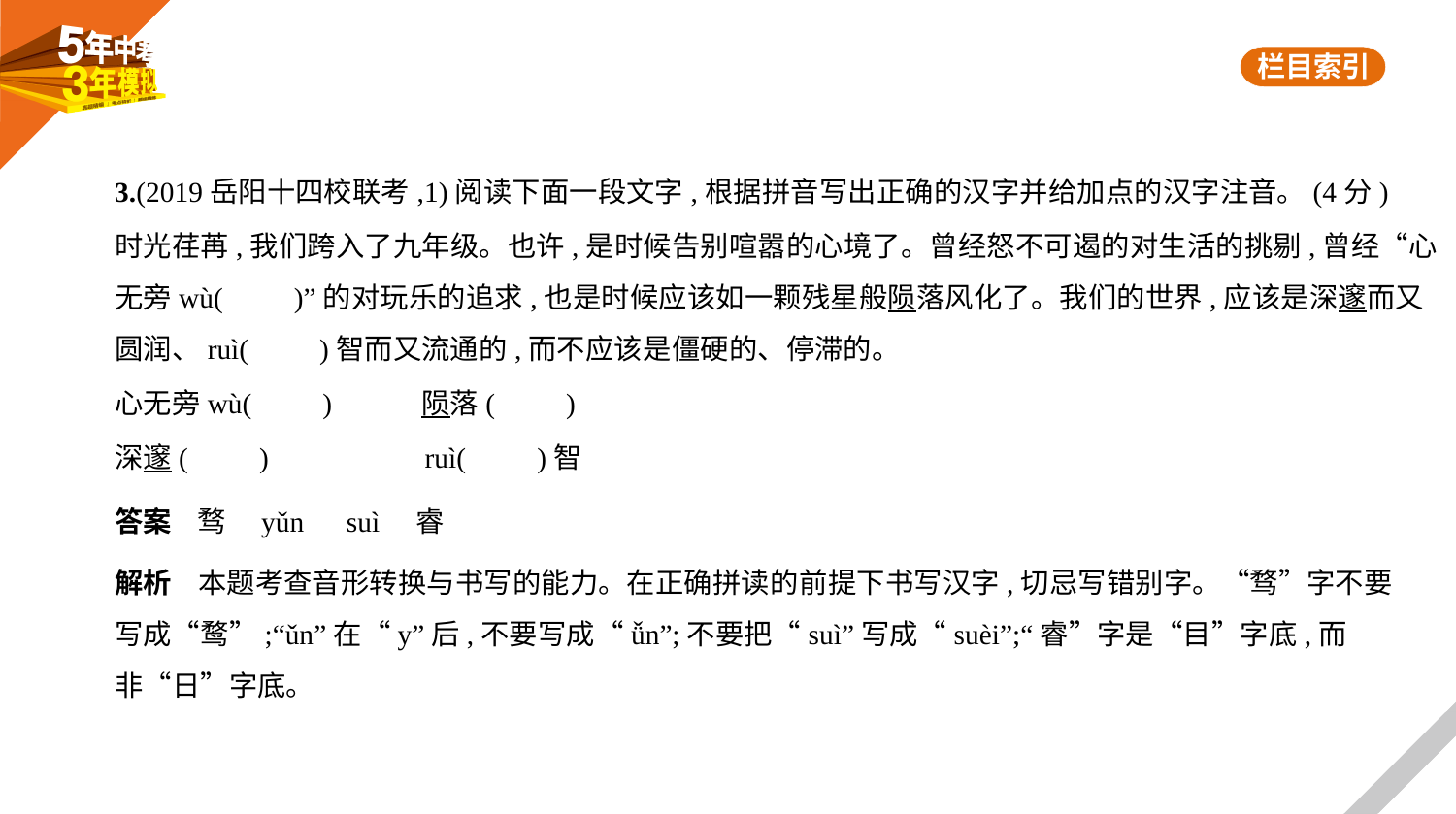

3.(2019岳阳十四校联考,1)阅读下面一段文字,根据拼音写出正确的汉字并给加点的汉字注音。(4分)
时光荏苒,我们跨入了九年级。也许,是时候告别喧嚣的心境了。曾经怒不可遏的对生活的挑剔,曾经“心
无旁wù(　　)”的对玩乐的追求,也是时候应该如一颗残星般陨落风化了。我们的世界,应该是深邃而又
圆润、ruì(　　)智而又流通的,而不应该是僵硬的、停滞的。
心无旁wù(　　)　　    陨落(　　)
深邃(　　)　　　         ruì(　　)智
答案    骛　yǔn　suì　睿
解析    本题考查音形转换与书写的能力。在正确拼读的前提下书写汉字,切忌写错别字。“骛”字不要
写成“鹜”;“ǔn”在“y”后,不要写成“ǚn”;不要把“suì”写成“suèi”;“睿”字是“目”字底,而
非“日”字底。